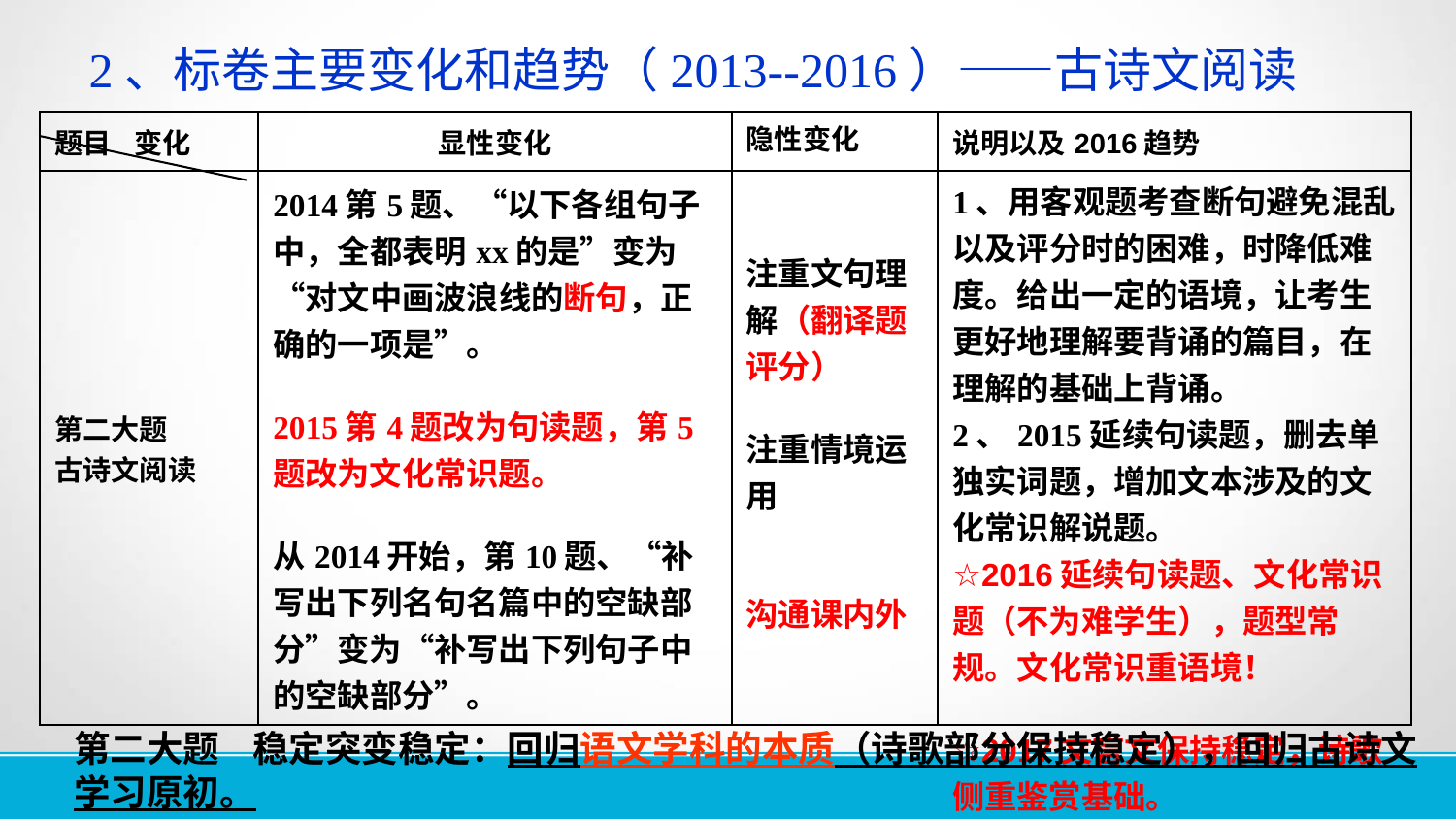

2、标卷主要变化和趋势（2013--2016）——古诗文阅读
| 题目 | 显性变化 | 隐性变化 | 说明以及2016趋势 |
| --- | --- | --- | --- |
| 第二大题 古诗文阅读 | 2014第5题、“以下各组句子中，全都表明xx的是”变为“对文中画波浪线的断句，正确的一项是”。 2015第4题改为句读题，第5题改为文化常识题。 从2014开始，第10题、“补写出下列名句名篇中的空缺部分”变为“补写出下列句子中的空缺部分”。 | 注重文句理解（翻译题评分） 注重情境运用 沟通课内外 | 1、用客观题考查断句避免混乱以及评分时的困难，时降低难度。给出一定的语境，让考生更好地理解要背诵的篇目，在理解的基础上背诵。 2、2015延续句读题，删去单独实词题，增加文本涉及的文化常识解说题。 ☆2016延续句读题、文化常识题（不为难学生），题型常规。文化常识重语境！ ☆2017文言文保持稳定，诗歌侧重鉴赏基础。 |
变化

第二大题    稳定突变稳定：回归语文学科的本质（诗歌部分保持稳定），回归古诗文学习原初。